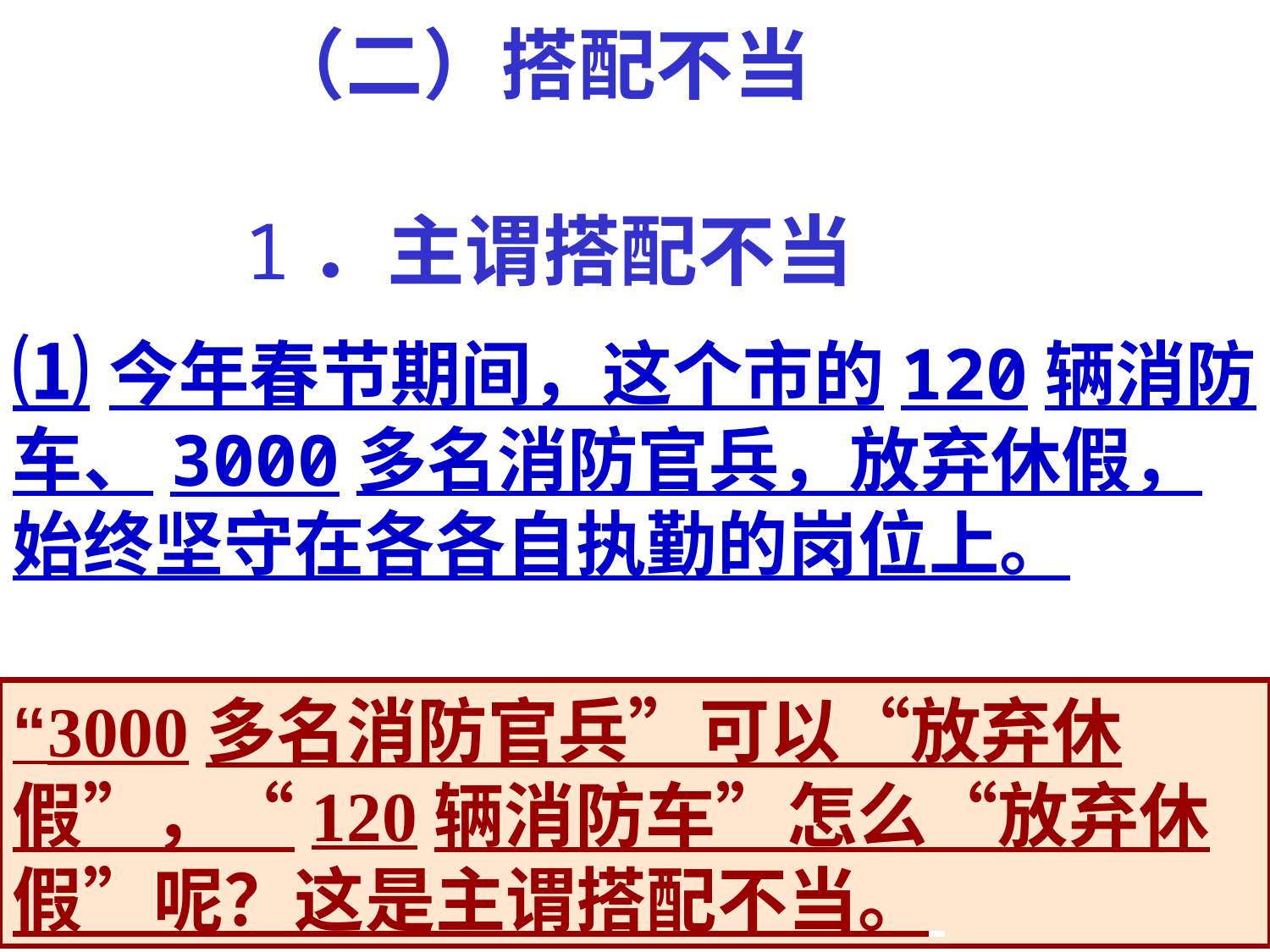

# （二）搭配不当 1．主谓搭配不当
⑴今年春节期间，这个市的120辆消防车、3000多名消防官兵，放弃休假，始终坚守在各各自执勤的岗位上。
“3000多名消防官兵”可以“放弃休假”，“120辆消防车”怎么“放弃休假”呢？这是主谓搭配不当。